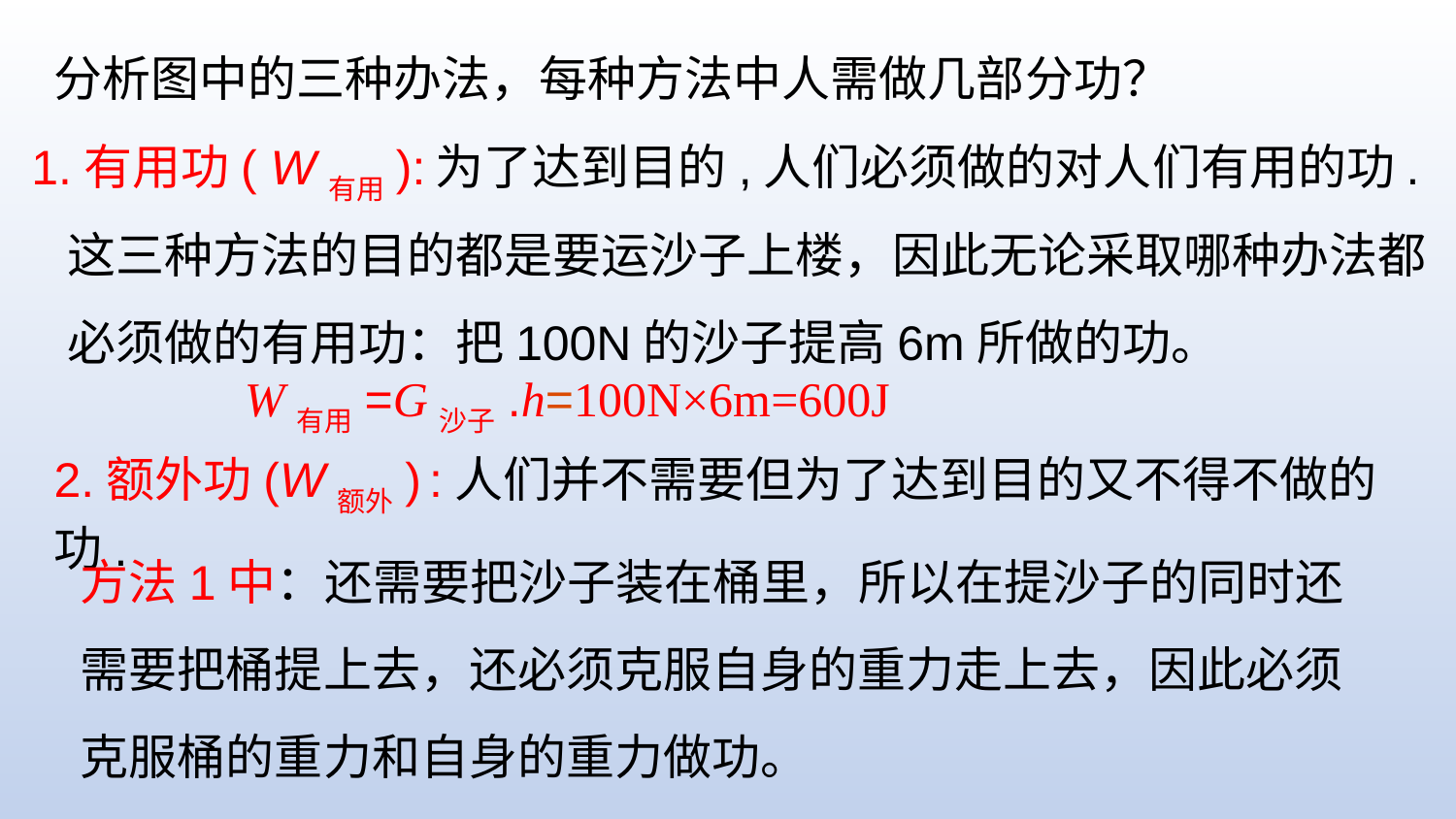

分析图中的三种办法，每种方法中人需做几部分功？
1.有用功( W有用):
为了达到目的,人们必须做的对人们有用的功.
这三种方法的目的都是要运沙子上楼，因此无论采取哪种办法都必须做的有用功：把100N的沙子提高6m所做的功。
W有用=G沙子.h=100N×6m=600J
2.额外功(W额外) :人们并不需要但为了达到目的又不得不做的功.
方法1中：还需要把沙子装在桶里，所以在提沙子的同时还需要把桶提上去，还必须克服自身的重力走上去，因此必须克服桶的重力和自身的重力做功。